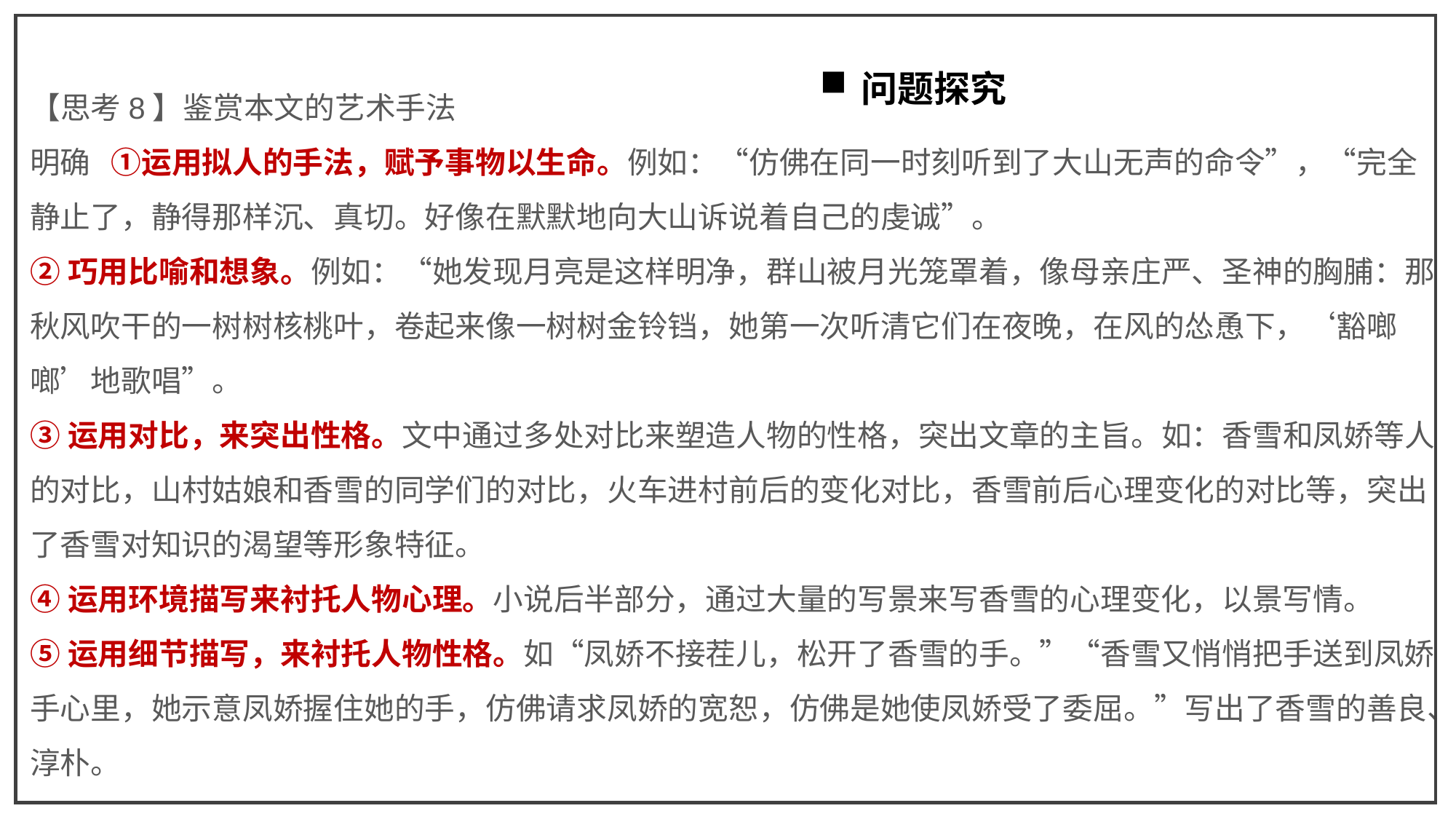

问题探究
【思考8】鉴赏本文的艺术手法
明确   ①运用拟人的手法，赋予事物以生命。例如：“仿佛在同一时刻听到了大山无声的命令”，“完全静止了，静得那样沉、真切。好像在默默地向大山诉说着自己的虔诚”。
②巧用比喻和想象。例如：“她发现月亮是这样明净，群山被月光笼罩着，像母亲庄严、圣神的胸脯：那秋风吹干的一树树核桃叶，卷起来像一树树金铃铛，她第一次听清它们在夜晚，在风的怂恿下，‘豁啷啷’地歌唱”。
③运用对比，来突出性格。文中通过多处对比来塑造人物的性格，突出文章的主旨。如：香雪和凤娇等人的对比，山村姑娘和香雪的同学们的对比，火车进村前后的变化对比，香雪前后心理变化的对比等，突出了香雪对知识的渴望等形象特征。
④运用环境描写来衬托人物心理。小说后半部分，通过大量的写景来写香雪的心理变化，以景写情。
⑤运用细节描写，来衬托人物性格。如“凤娇不接茬儿，松开了香雪的手。”“香雪又悄悄把手送到凤娇手心里，她示意凤娇握住她的手，仿佛请求凤娇的宽恕，仿佛是她使凤娇受了委屈。”写出了香雪的善良、淳朴。